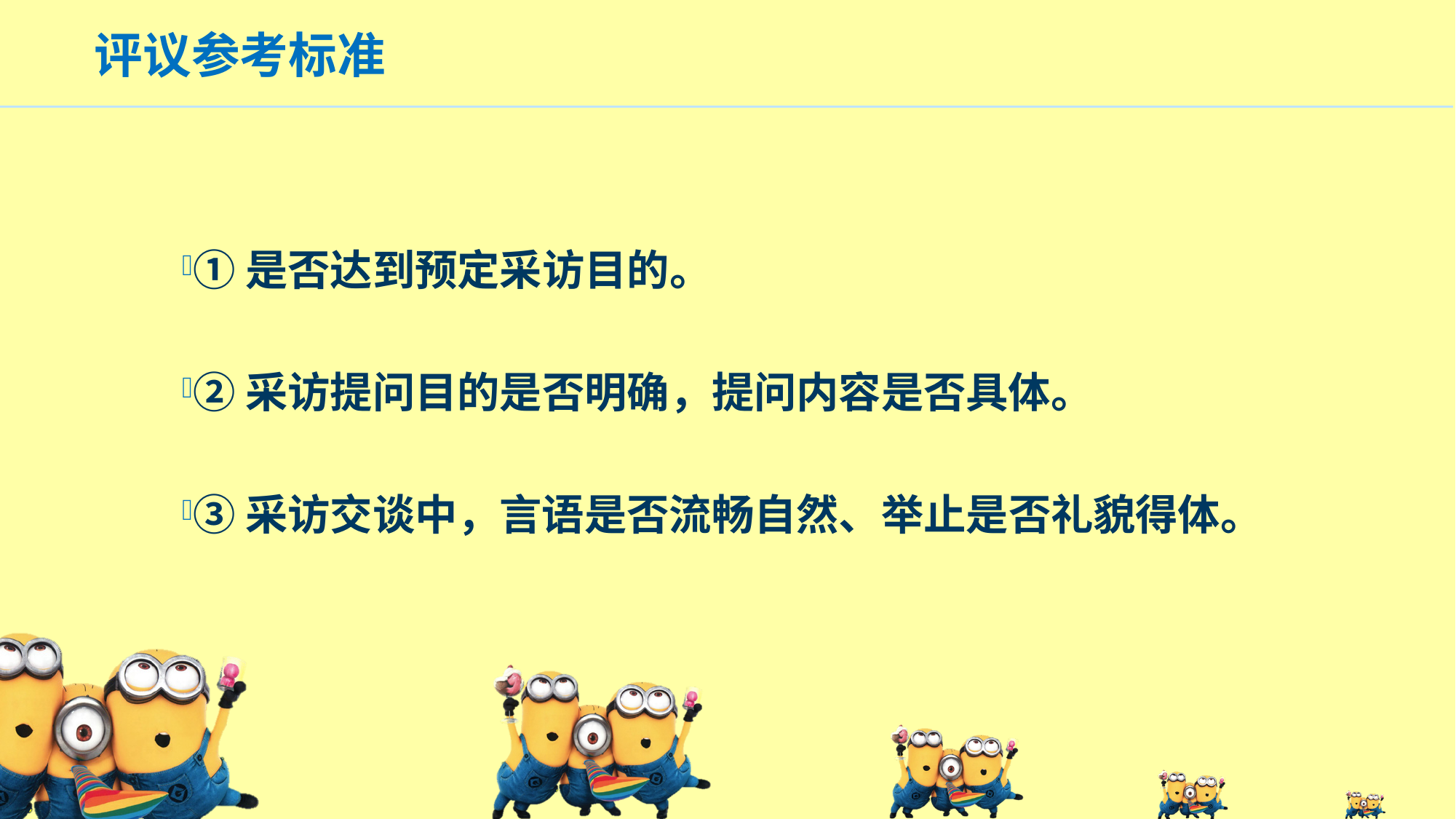

# 评议参考标准
①是否达到预定采访目的。
②采访提问目的是否明确，提问内容是否具体。
③采访交谈中，言语是否流畅自然、举止是否礼貌得体。